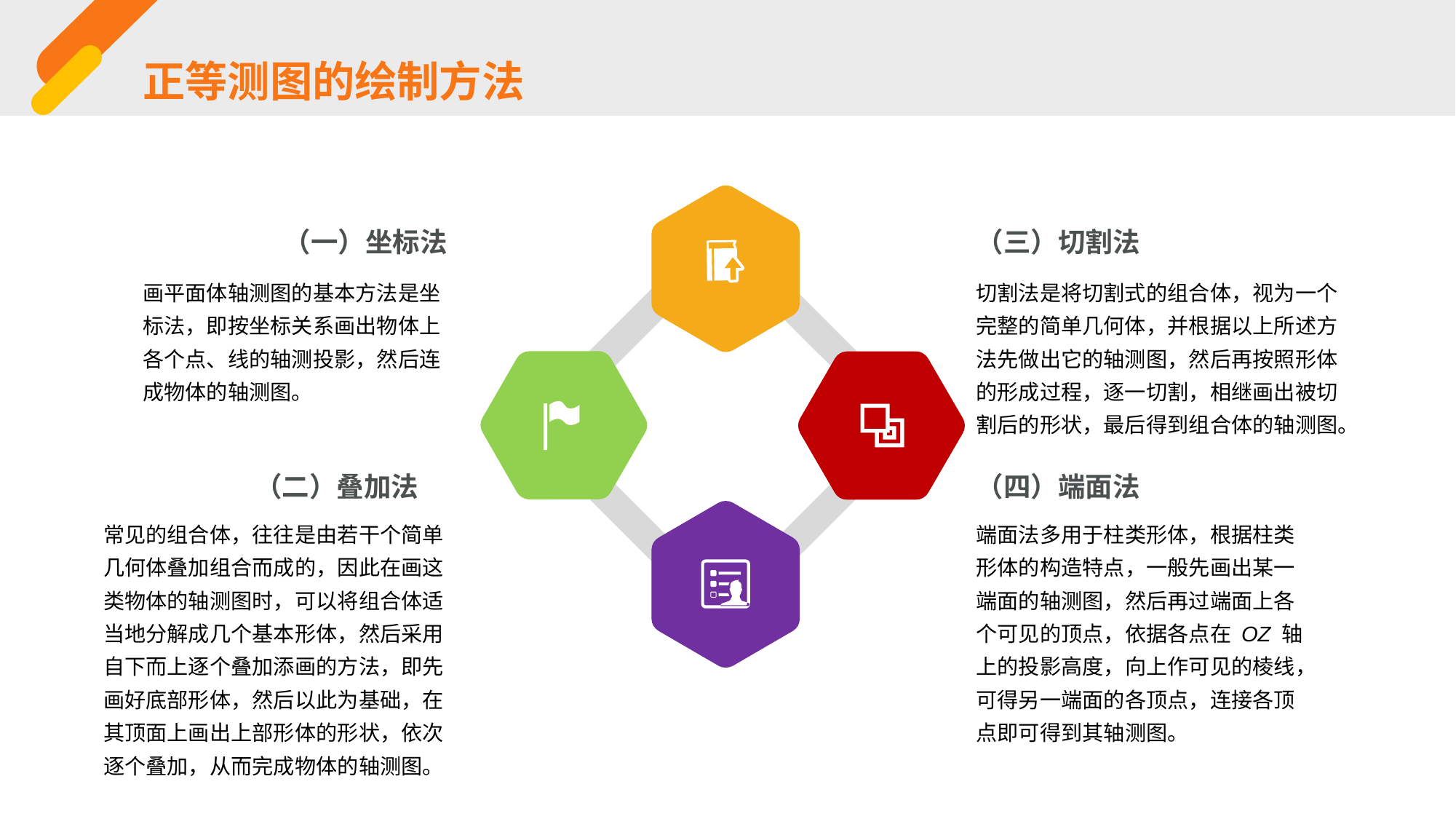

正等测图的绘制方法

（三）切割法
（一）坐标法

画平面体轴测图的基本方法是坐标法，即按坐标关系画出物体上各个点、线的轴测投影，然后连成物体的轴测图。
切割法是将切割式的组合体，视为一个完整的简单几何体，并根据以上所述方法先做出它的轴测图，然后再按照形体的形成过程，逐一切割，相继画出被切割后的形状，最后得到组合体的轴测图。

（四）端面法
（二）叠加法

常见的组合体，往往是由若干个简单几何体叠加组合而成的，因此在画这类物体的轴测图时，可以将组合体适当地分解成几个基本形体，然后采用自下而上逐个叠加添画的方法，即先画好底部形体，然后以此为基础，在其顶面上画出上部形体的形状，依次逐个叠加，从而完成物体的轴测图。
端面法多用于柱类形体，根据柱类形体的构造特点，一般先画出某一端面的轴测图，然后再过端面上各个可见的顶点，依据各点在 OZ 轴上的投影高度，向上作可见的棱线，可得另一端面的各顶点，连接各顶点即可得到其轴测图。